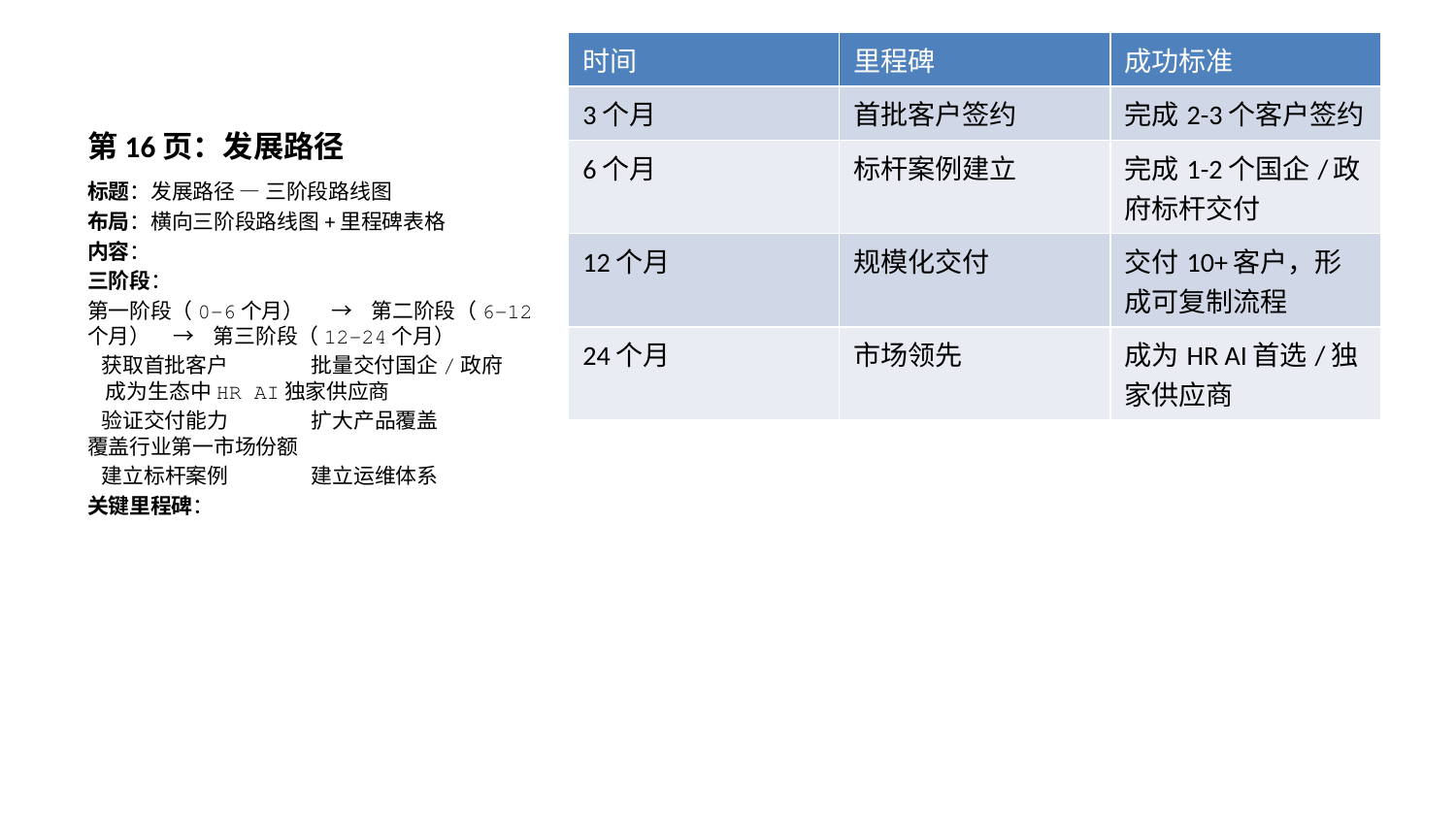

| 时间 | 里程碑 | 成功标准 |
| --- | --- | --- |
| 3个月 | 首批客户签约 | 完成2-3个客户签约 |
| 6个月 | 标杆案例建立 | 完成1-2个国企/政府标杆交付 |
| 12个月 | 规模化交付 | 交付10+客户，形成可复制流程 |
| 24个月 | 市场领先 | 成为HR AI首选/独家供应商 |
# 第16页：发展路径
标题：发展路径 — 三阶段路线图
布局：横向三阶段路线图+里程碑表格
内容：
三阶段：
第一阶段（0-6个月）      →    第二阶段（6-12个月）     →    第三阶段（12-24个月）
  获取首批客户                  批量交付国企/政府            成为生态中HR AI独家供应商
  验证交付能力                  扩大产品覆盖                 覆盖行业第一市场份额
  建立标杆案例                  建立运维体系
关键里程碑：